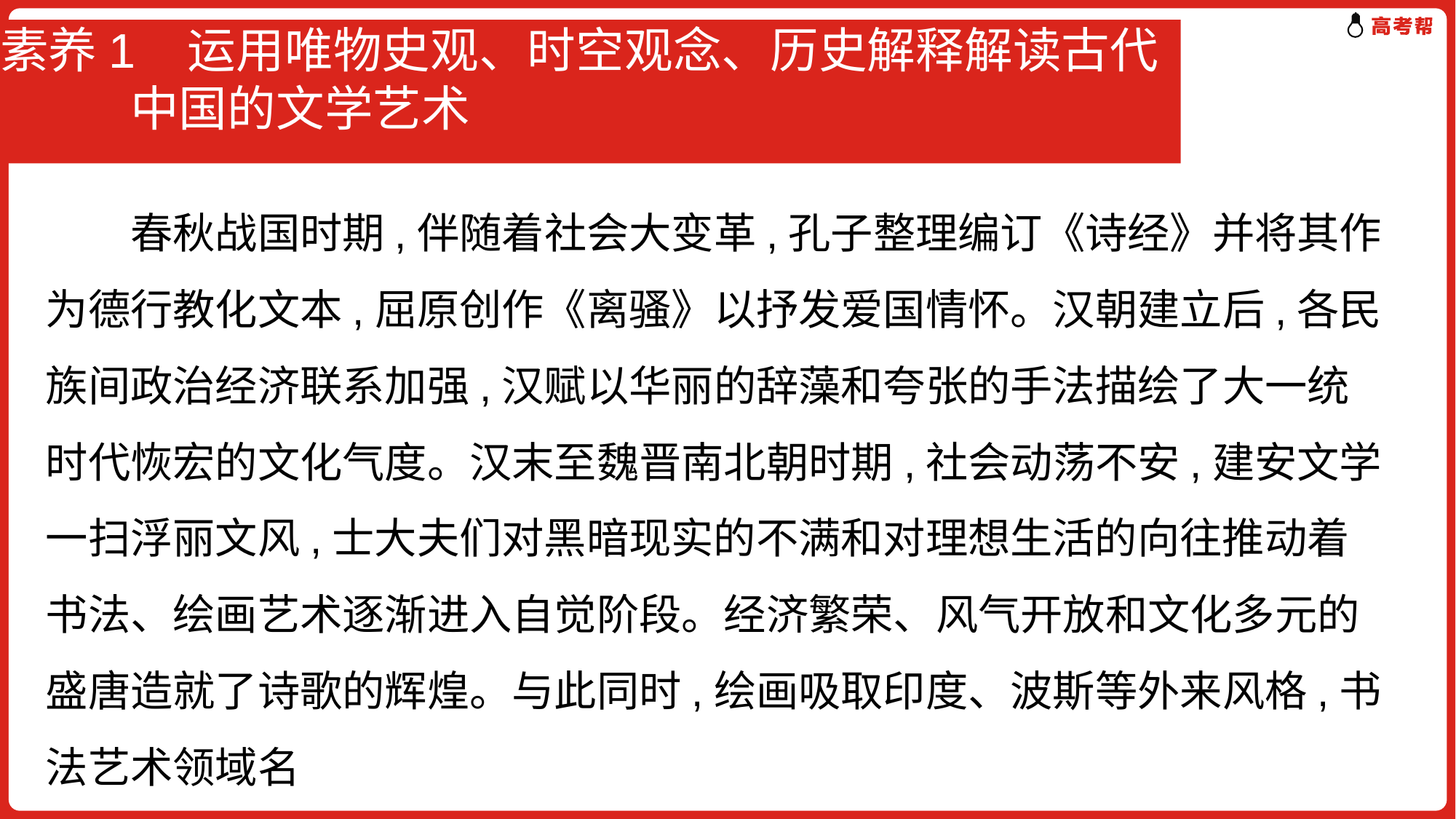

# 素养1   运用唯物史观、时空观念、历史解释解读古代 中国的文学艺术
　　春秋战国时期,伴随着社会大变革,孔子整理编订《诗经》并将其作为德行教化文本,屈原创作《离骚》以抒发爱国情怀。汉朝建立后,各民族间政治经济联系加强,汉赋以华丽的辞藻和夸张的手法描绘了大一统时代恢宏的文化气度。汉末至魏晋南北朝时期,社会动荡不安,建安文学一扫浮丽文风,士大夫们对黑暗现实的不满和对理想生活的向往推动着书法、绘画艺术逐渐进入自觉阶段。经济繁荣、风气开放和文化多元的盛唐造就了诗歌的辉煌。与此同时,绘画吸取印度、波斯等外来风格,书法艺术领域名